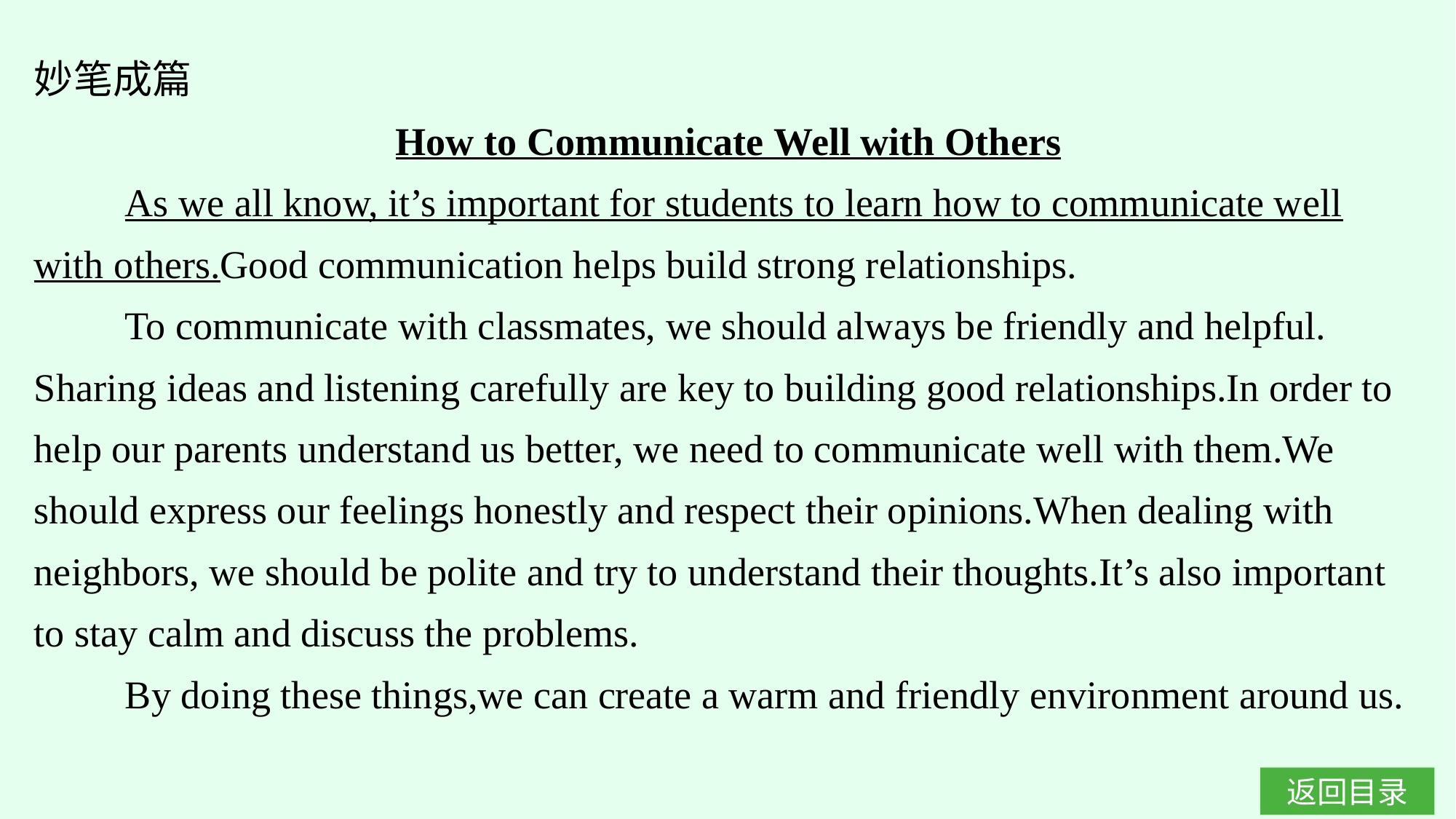

妙笔成篇
How to Communicate Well with Others
As we all know, it’s important for students to learn how to communicate well with others.Good communication helps build strong relationships.
To communicate with classmates, we should always be friendly and helpful. Sharing ideas and listening carefully are key to building good relationships.In order to help our parents understand us better, we need to communicate well with them.We should express our feelings honestly and respect their opinions.When dealing with neighbors, we should be polite and try to understand their thoughts.It’s also important to stay calm and discuss the problems.
By doing these things,we can create a warm and friendly environment around us.